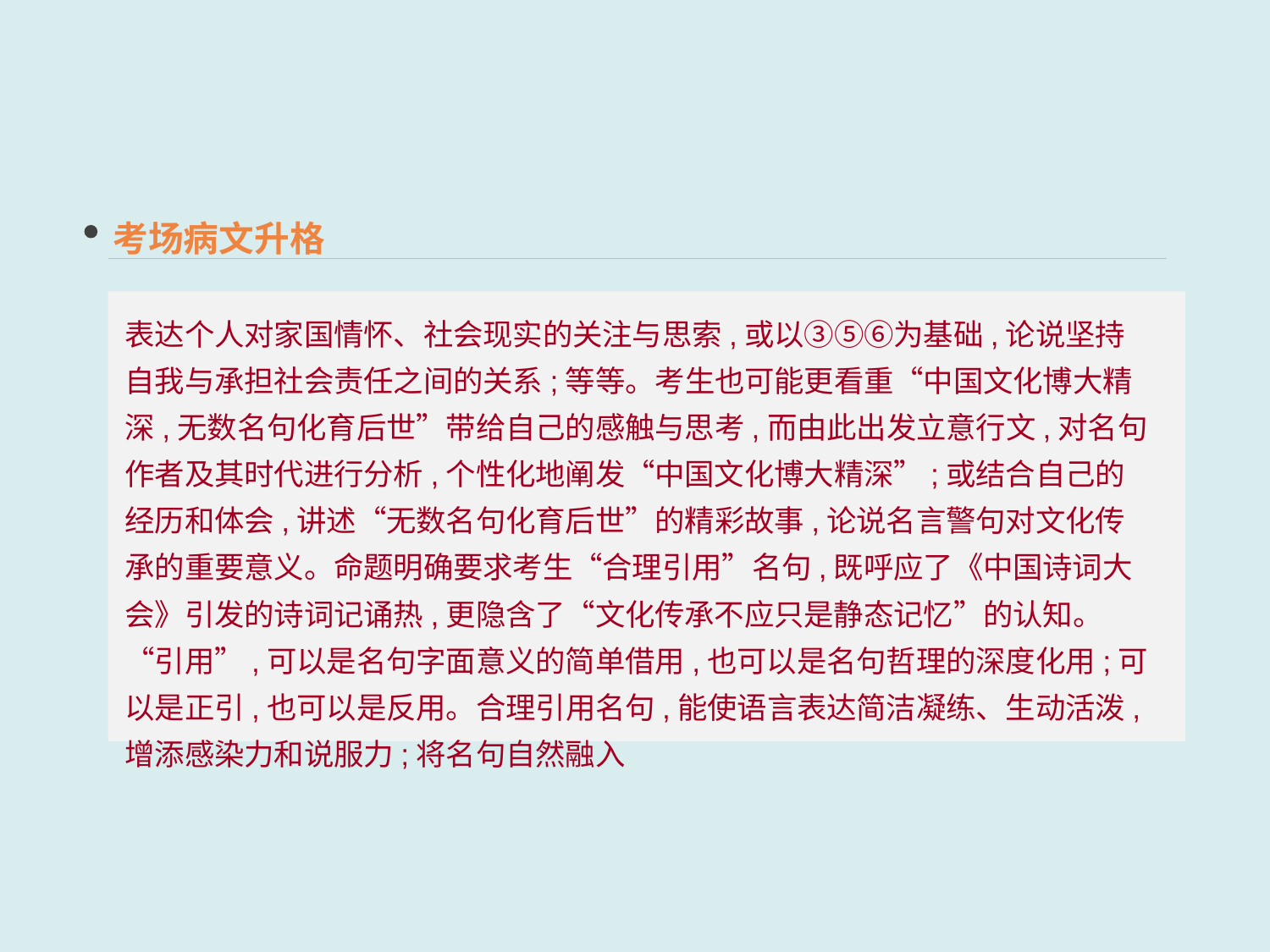

考场病文升格

表达个人对家国情怀、社会现实的关注与思索,或以③⑤⑥为基础,论说坚持自我与承担社会责任之间的关系;等等。考生也可能更看重“中国文化博大精深,无数名句化育后世”带给自己的感触与思考,而由此出发立意行文,对名句作者及其时代进行分析,个性化地阐发“中国文化博大精深”;或结合自己的经历和体会,讲述“无数名句化育后世”的精彩故事,论说名言警句对文化传承的重要意义。命题明确要求考生“合理引用”名句,既呼应了《中国诗词大会》引发的诗词记诵热,更隐含了“文化传承不应只是静态记忆”的认知。“引用”,可以是名句字面意义的简单借用,也可以是名句哲理的深度化用;可以是正引,也可以是反用。合理引用名句,能使语言表达简洁凝练、生动活泼,增添感染力和说服力;将名句自然融入